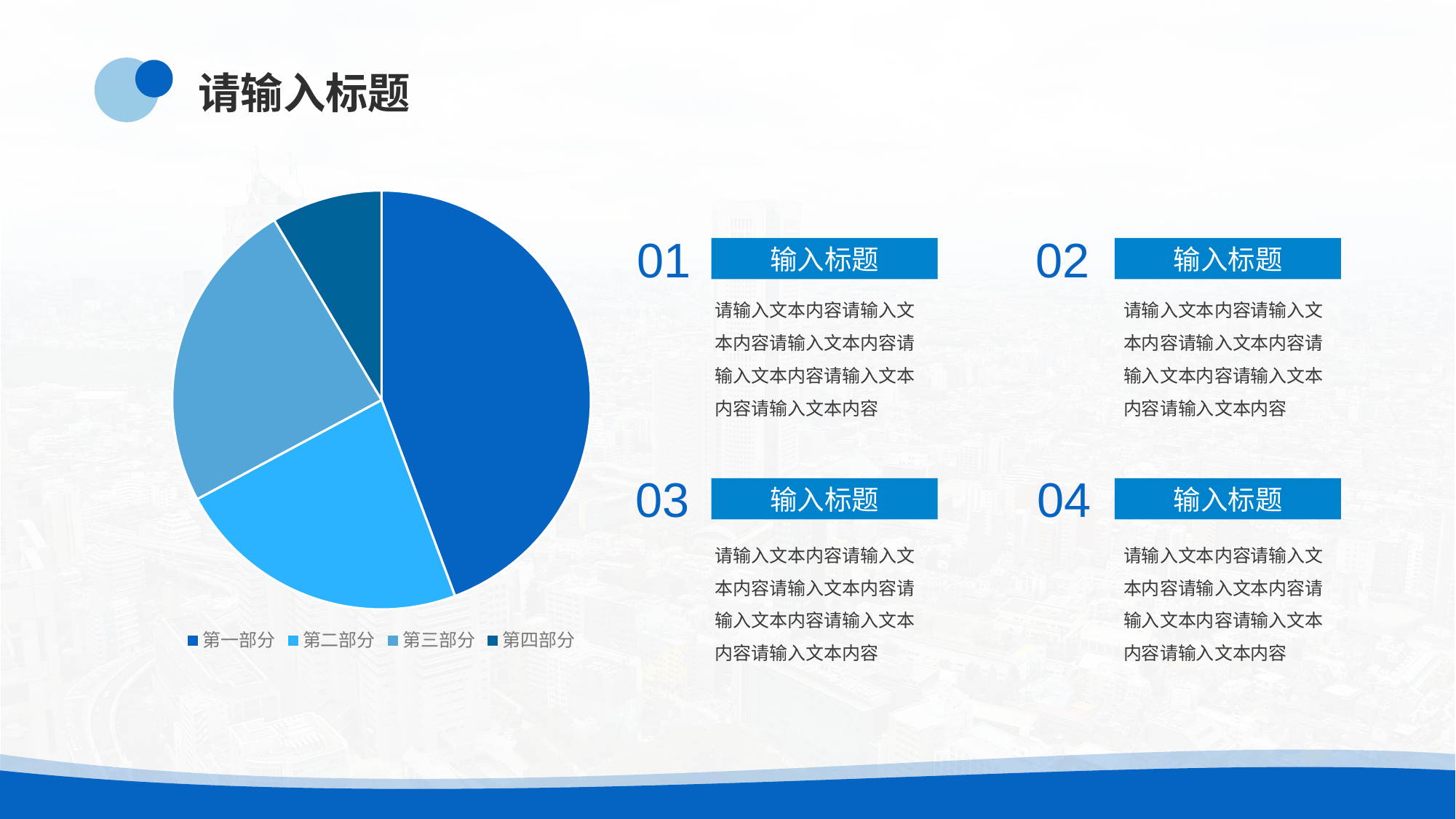

请输入标题

### Chart

| Category | 列一 |
|---|---|
| 第一部分 | 6.2 |
| 第二部分 | 3.2 |
| 第三部分 | 3.4 |
| 第四部分 | 1.2 |
01

02

输入标题
输入标题
请输入文本内容请输入文本内容请输入文本内容请输入文本内容请输入文本内容请输入文本内容
请输入文本内容请输入文本内容请输入文本内容请输入文本内容请输入文本内容请输入文本内容
03

04

输入标题
输入标题
请输入文本内容请输入文本内容请输入文本内容请输入文本内容请输入文本内容请输入文本内容
请输入文本内容请输入文本内容请输入文本内容请输入文本内容请输入文本内容请输入文本内容